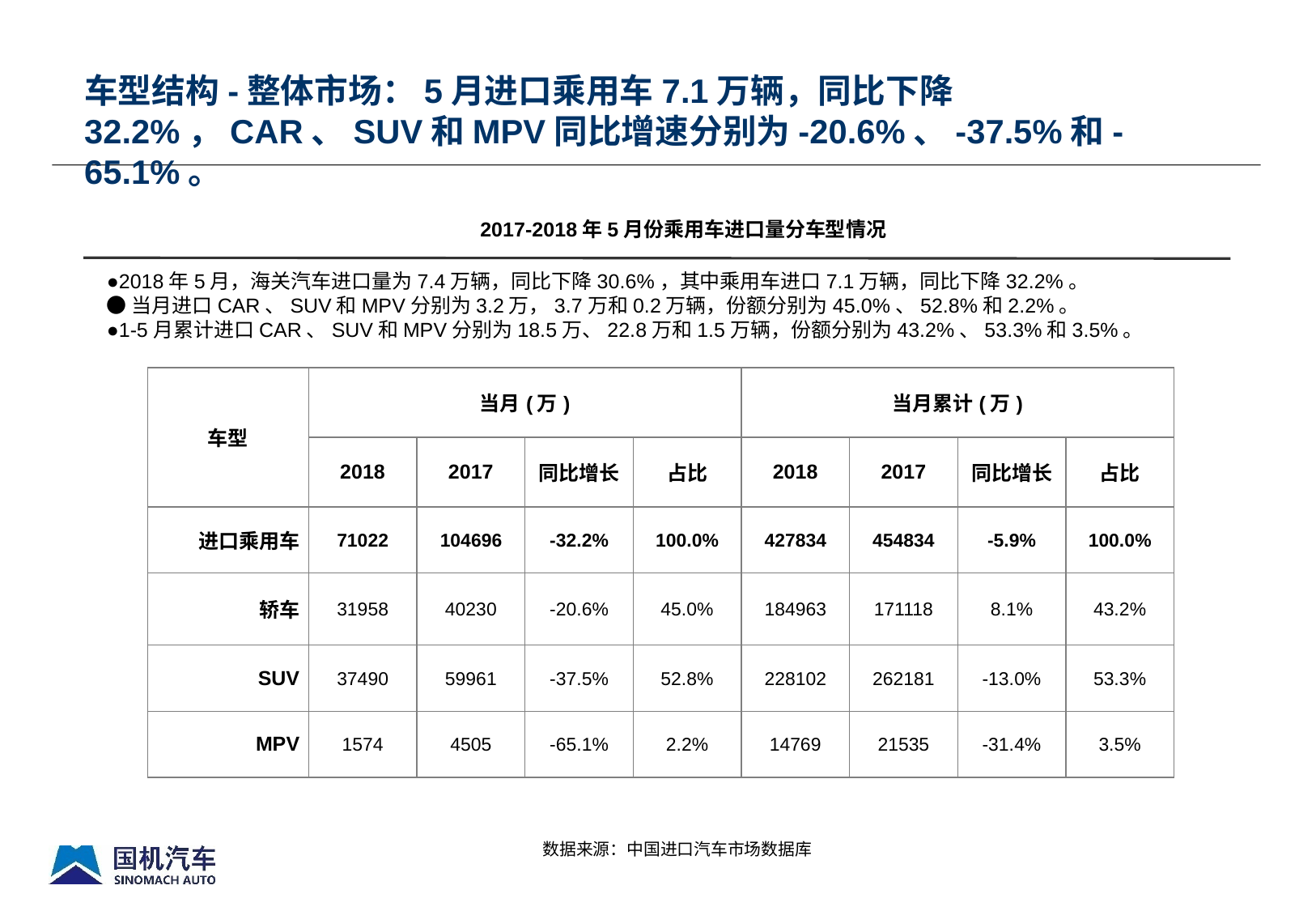

车型结构-整体市场：5月进口乘用车7.1万辆，同比下降32.2%，CAR、SUV和MPV同比增速分别为-20.6%、-37.5%和-65.1%。
2017-2018年5月份乘用车进口量分车型情况

●2018年5月，海关汽车进口量为7.4万辆，同比下降30.6%，其中乘用车进口7.1万辆，同比下降32.2%。
●当月进口CAR、SUV和MPV分别为3.2万，3.7万和0.2万辆，份额分别为45.0%、52.8%和2.2%。
●1-5月累计进口CAR、SUV和MPV分别为18.5万、22.8万和1.5万辆，份额分别为43.2%、53.3%和3.5%。
| 车型 | 当月(万) |  |  |  | 当月累计(万) |  |  |  |
| --- | --- | --- | --- | --- | --- | --- | --- | --- |
|  | 2018 | 2017 | 同比增长 | 占比 | 2018 | 2017 | 同比增长 | 占比 |
| 进口乘用车 | 71022 | 104696 | -32.2% | 100.0% | 427834 | 454834 | -5.9% | 100.0% |
| 轿车 | 31958 | 40230 | -20.6% | 45.0% | 184963 | 171118 | 8.1% | 43.2% |
| SUV | 37490 | 59961 | -37.5% | 52.8% | 228102 | 262181 | -13.0% | 53.3% |
| MPV | 1574 | 4505 | -65.1% | 2.2% | 14769 | 21535 | -31.4% | 3.5% |
数据来源：中国进口汽车市场数据库